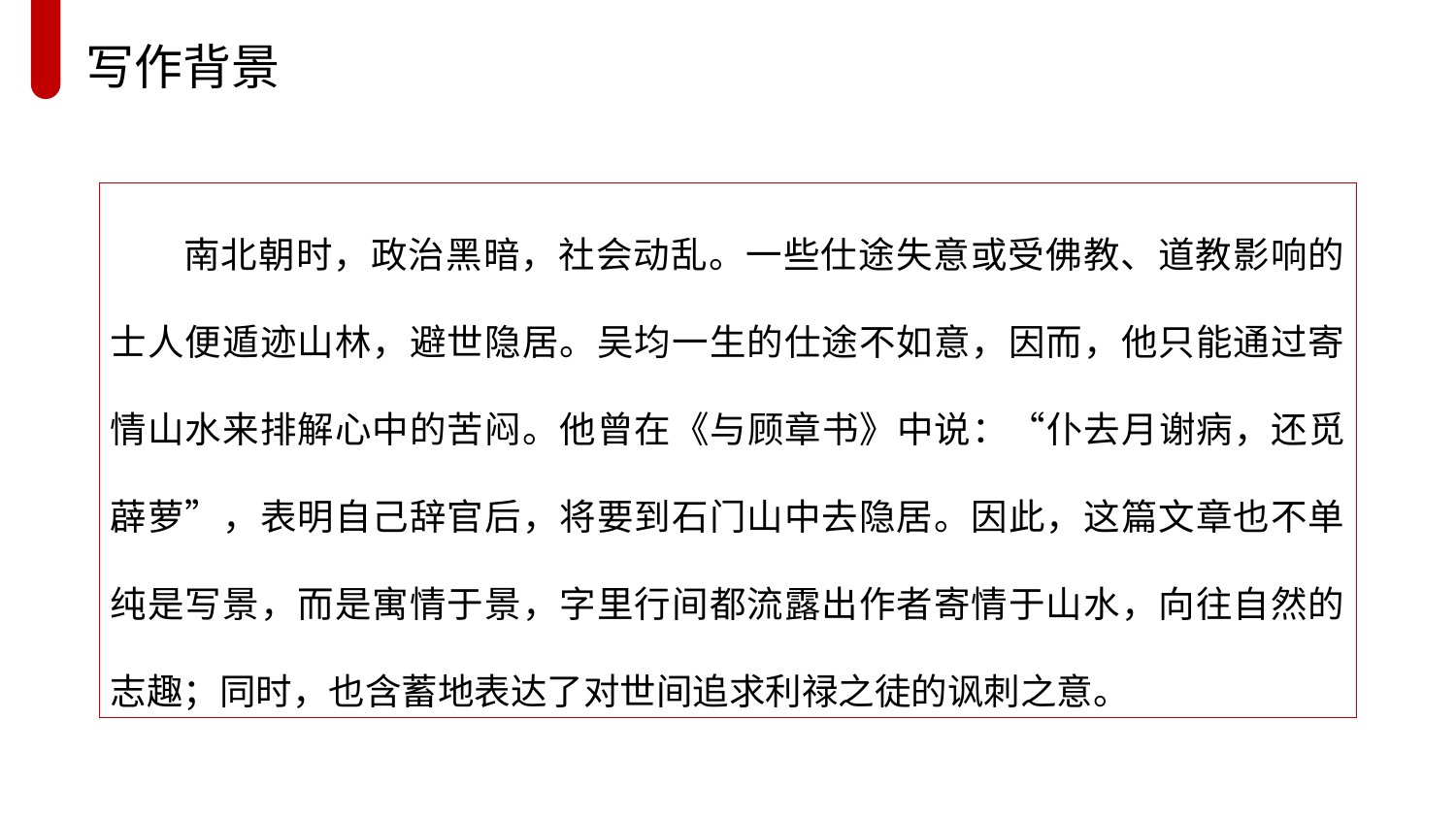

写作背景
南北朝时，政治黑暗，社会动乱。一些仕途失意或受佛教、道教影响的士人便遁迹山林，避世隐居。吴均一生的仕途不如意，因而，他只能通过寄情山水来排解心中的苦闷。他曾在《与顾章书》中说：“仆去月谢病，还觅薜萝”，表明自己辞官后，将要到石门山中去隐居。因此，这篇文章也不单纯是写景，而是寓情于景，字里行间都流露出作者寄情于山水，向往自然的志趣；同时，也含蓄地表达了对世间追求利禄之徒的讽刺之意。